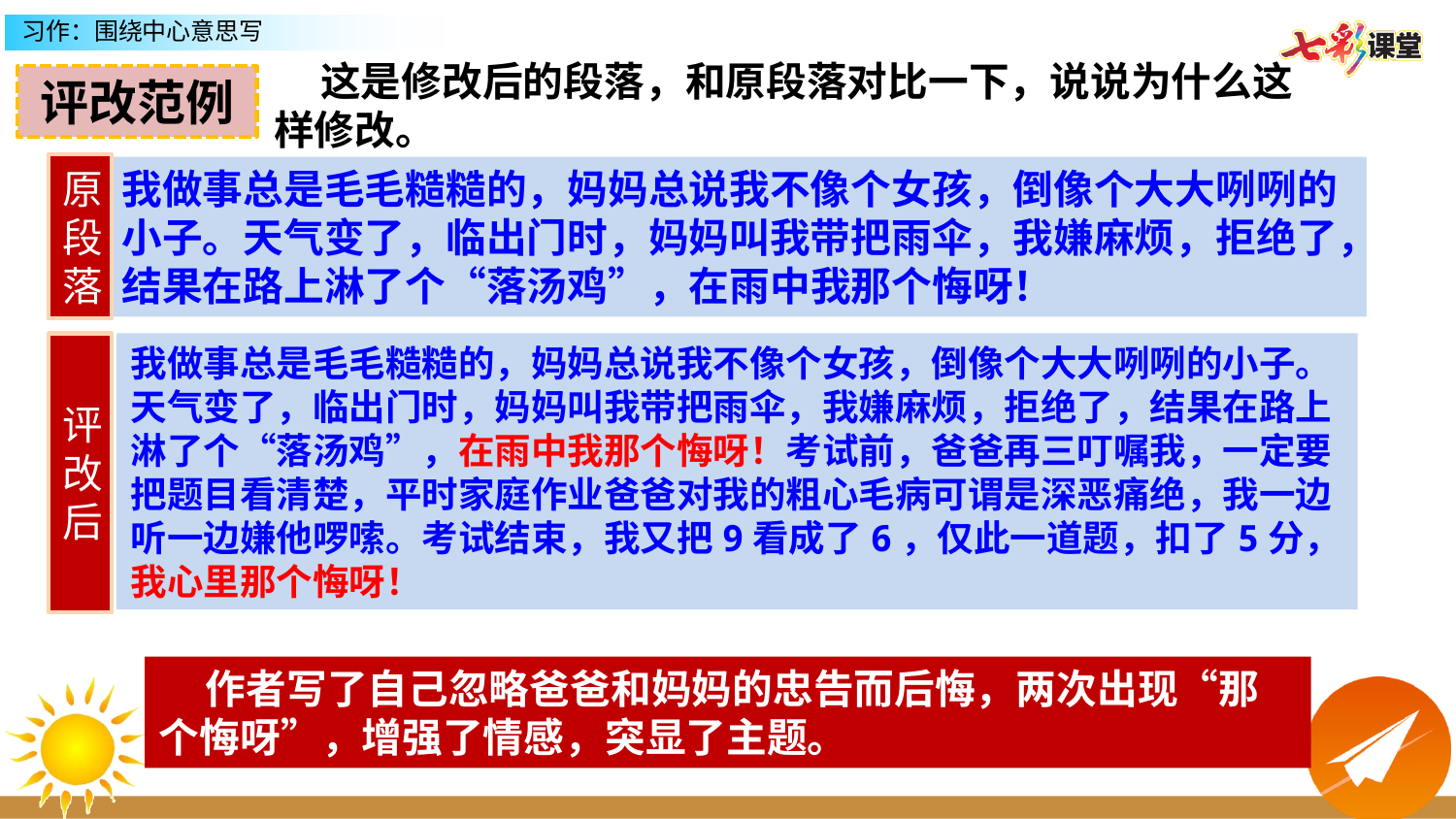

这是修改后的段落，和原段落对比一下，说说为什么这样修改。
评改范例
原段落
我做事总是毛毛糙糙的，妈妈总说我不像个女孩，倒像个大大咧咧的小子。天气变了，临出门时，妈妈叫我带把雨伞，我嫌麻烦，拒绝了，结果在路上淋了个“落汤鸡”，在雨中我那个悔呀！
评改后
我做事总是毛毛糙糙的，妈妈总说我不像个女孩，倒像个大大咧咧的小子。天气变了，临出门时，妈妈叫我带把雨伞，我嫌麻烦，拒绝了，结果在路上淋了个“落汤鸡”，在雨中我那个悔呀！考试前，爸爸再三叮嘱我，一定要把题目看清楚，平时家庭作业爸爸对我的粗心毛病可谓是深恶痛绝，我一边听一边嫌他啰嗦。考试结束，我又把9看成了6，仅此一道题，扣了5分，我心里那个悔呀！
    作者写了自己忽略爸爸和妈妈的忠告而后悔，两次出现“那个悔呀”，增强了情感，突显了主题。